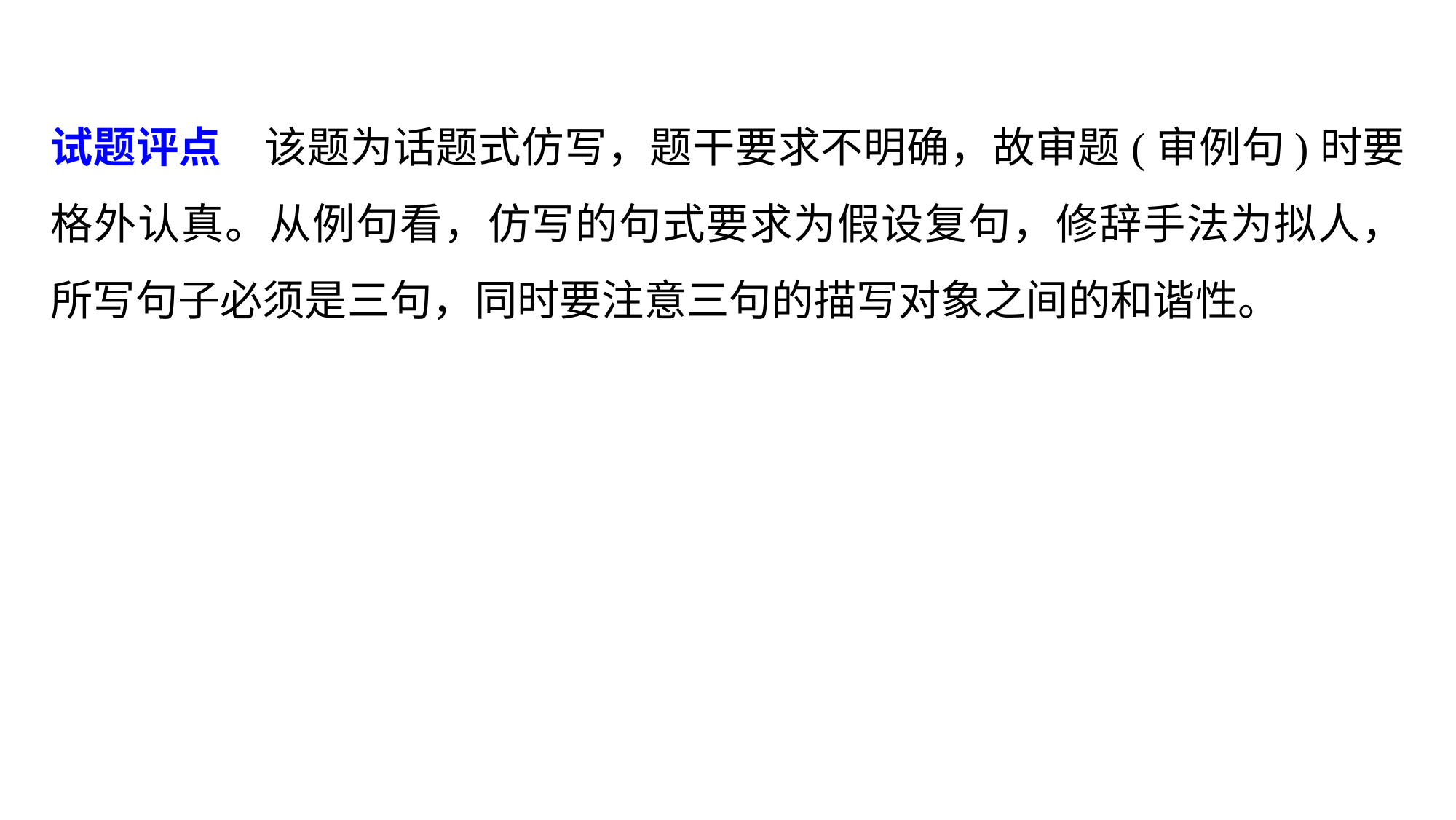

试题评点　该题为话题式仿写，题干要求不明确，故审题(审例句)时要格外认真。从例句看，仿写的句式要求为假设复句，修辞手法为拟人，所写句子必须是三句，同时要注意三句的描写对象之间的和谐性。